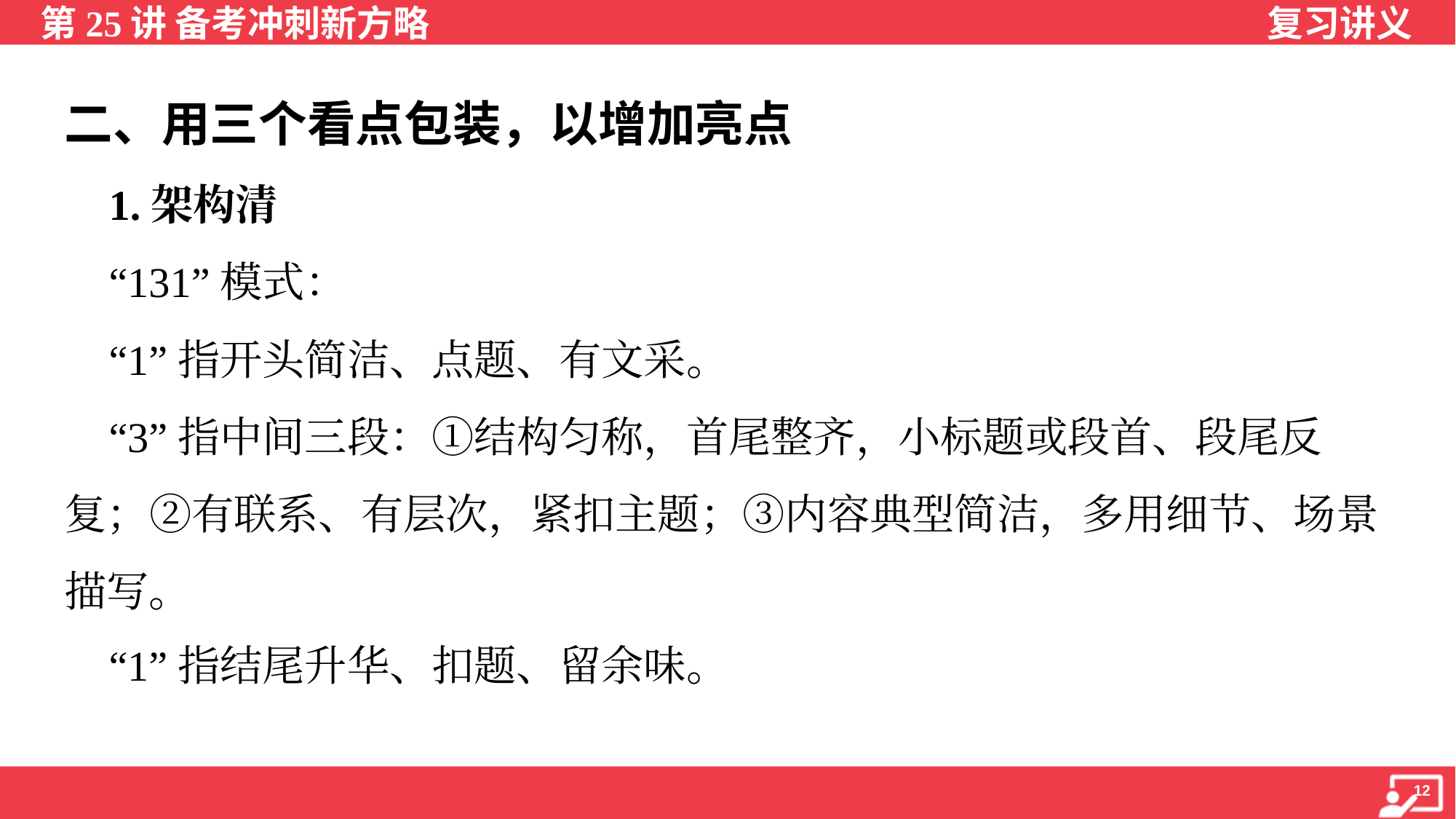

二、用三个看点包装，以增加亮点
    1.架构清
    “131”模式：
    “1”指开头简洁、点题、有文采。
    “3”指中间三段：①结构匀称，首尾整齐，小标题或段首、段尾反
复；②有联系、有层次，紧扣主题；③内容典型简洁，多用细节、场景
描写。
    “1”指结尾升华、扣题、留余味。